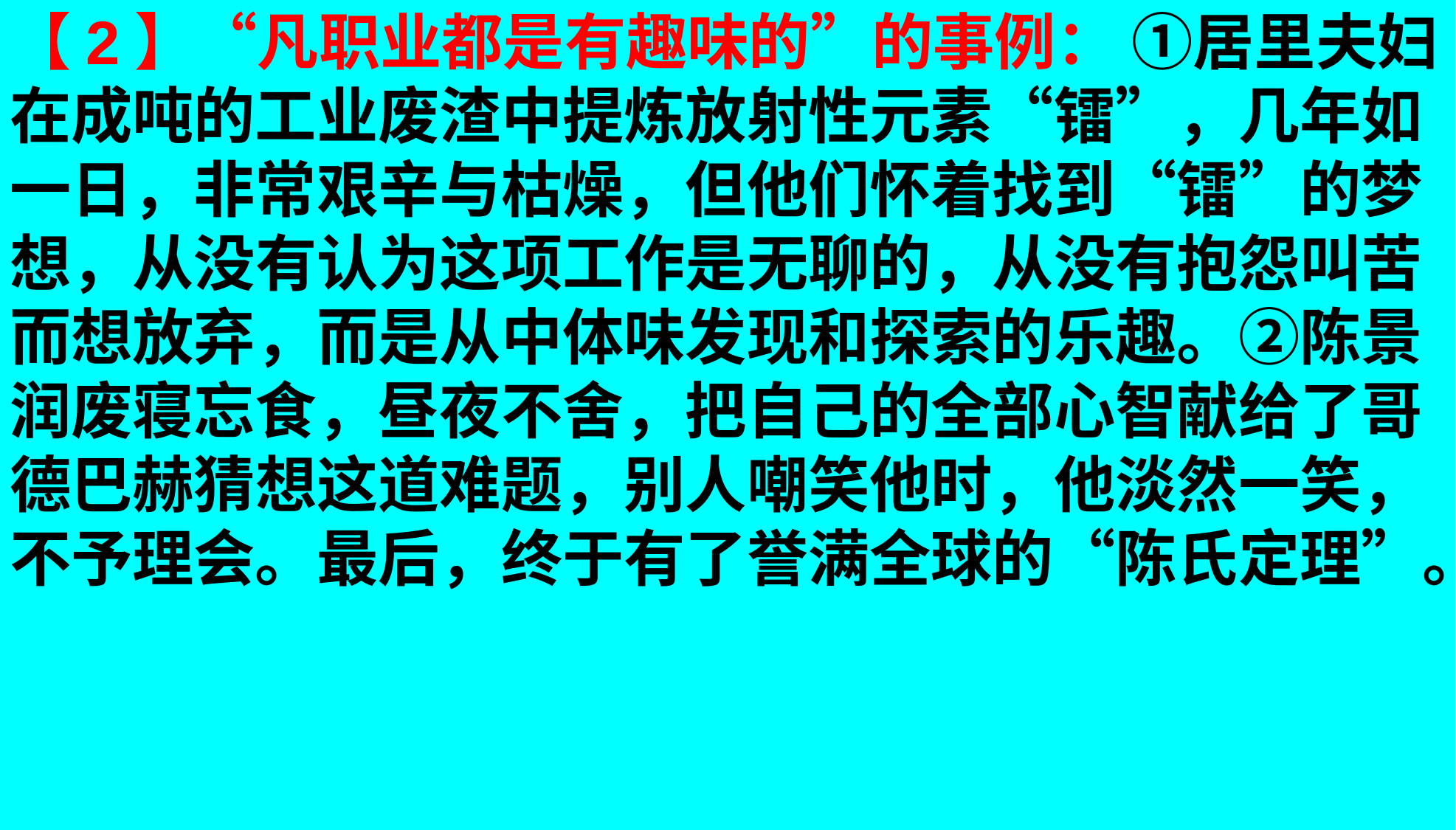

【2】“凡职业都是有趣味的”的事例： ①居里夫妇在成吨的工业废渣中提炼放射性元素“镭”，几年如一日，非常艰辛与枯燥，但他们怀着找到“镭”的梦想，从没有认为这项工作是无聊的，从没有抱怨叫苦而想放弃，而是从中体味发现和探索的乐趣。②陈景润废寝忘食，昼夜不舍，把自己的全部心智献给了哥德巴赫猜想这道难题，别人嘲笑他时，他淡然一笑，不予理会。最后，终于有了誉满全球的“陈氏定理”。
#